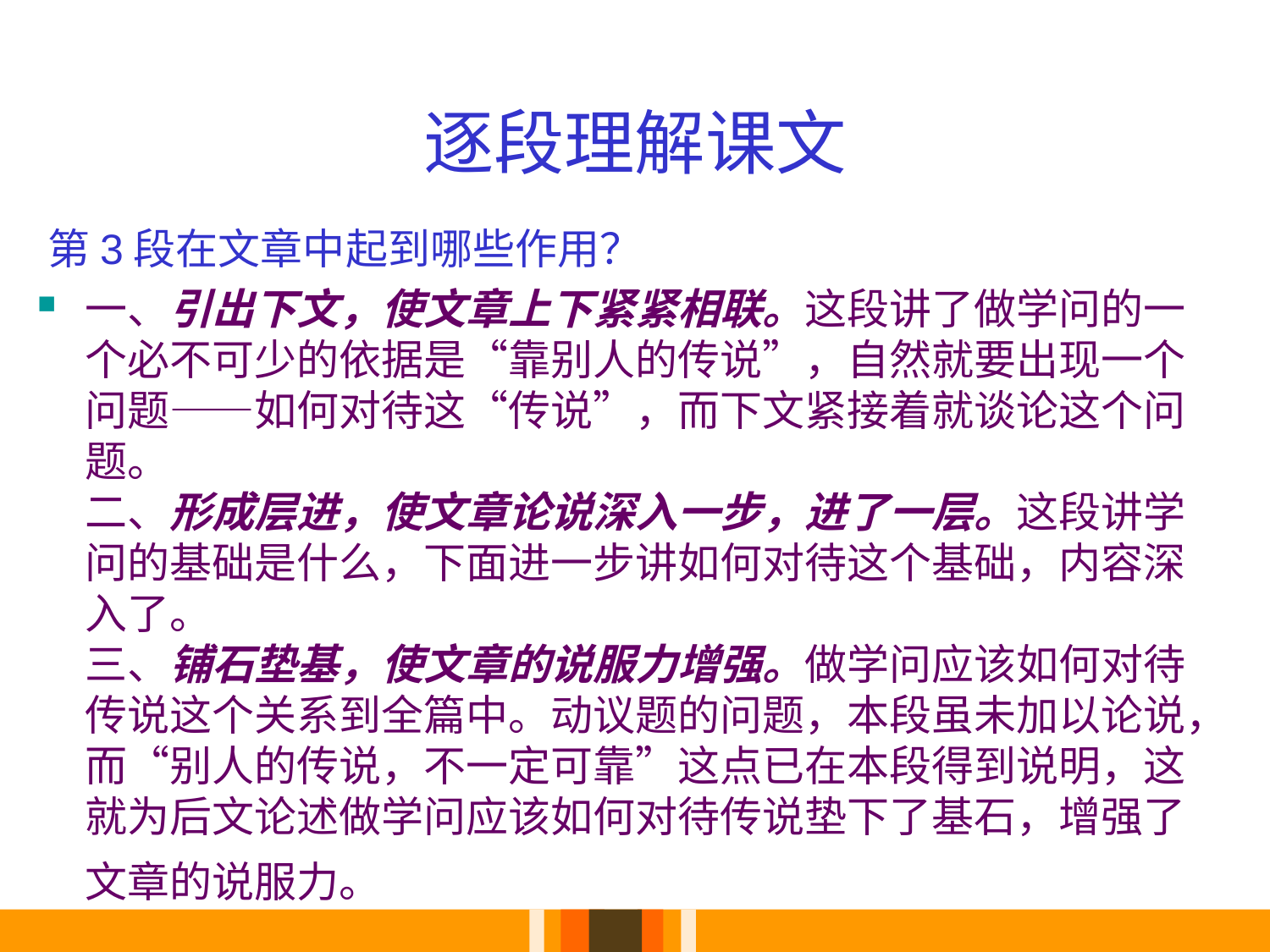

# 逐段理解课文
第3段在文章中起到哪些作用？
一、引出下文，使文章上下紧紧相联。这段讲了做学问的一个必不可少的依据是“靠别人的传说”，自然就要出现一个问题——如何对待这“传说”，而下文紧接着就谈论这个问题。
二、形成层进，使文章论说深入一步，进了一层。这段讲学问的基础是什么，下面进一步讲如何对待这个基础，内容深入了。
三、铺石垫基，使文章的说服力增强。做学问应该如何对待传说这个关系到全篇中。动议题的问题，本段虽未加以论说，而“别人的传说，不一定可靠”这点已在本段得到说明，这就为后文论述做学问应该如何对待传说垫下了基石，增强了文章的说服力。